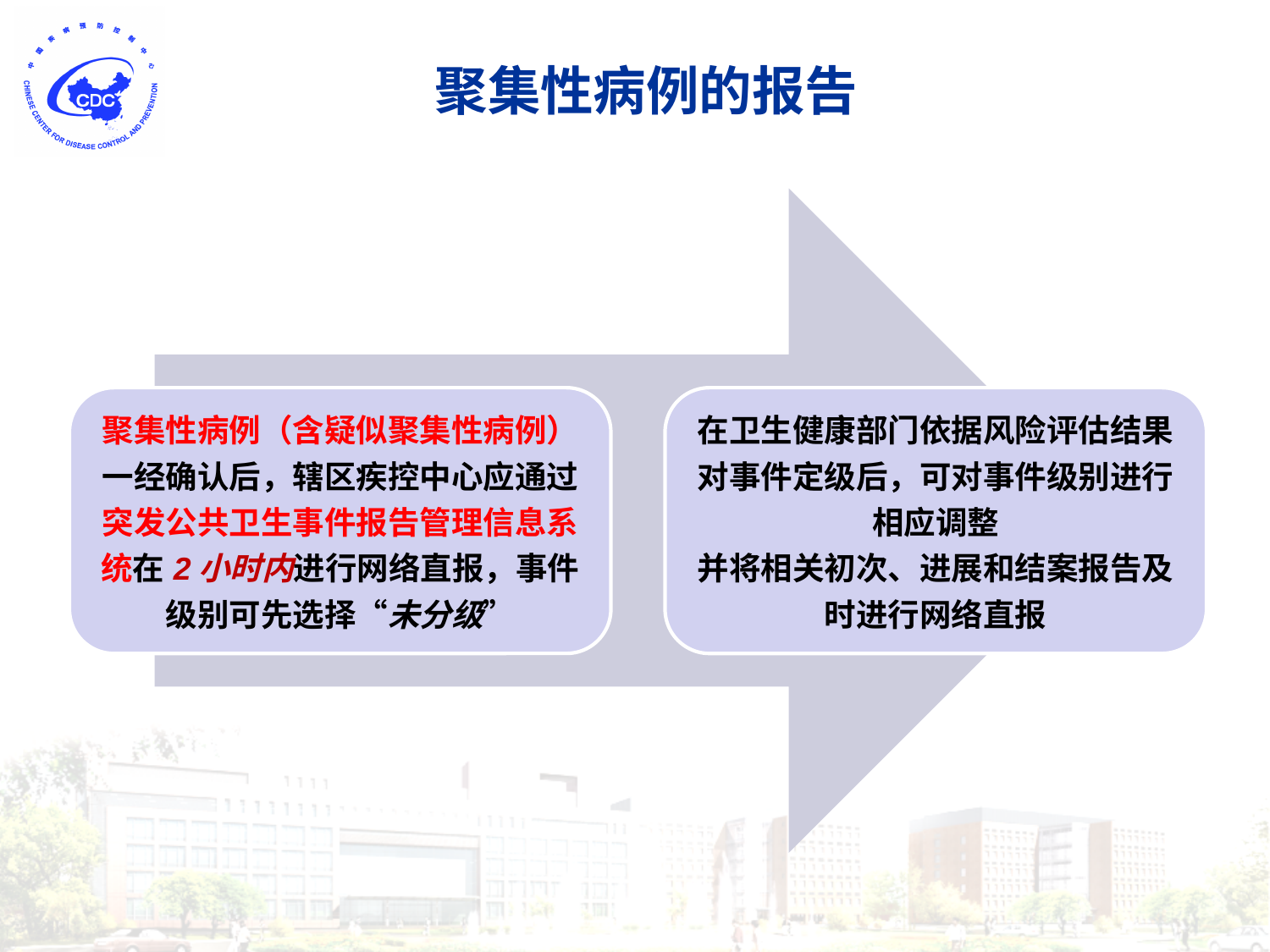

# 聚集性病例的报告
聚集性病例（含疑似聚集性病例）一经确认后，辖区疾控中心应通过突发公共卫生事件报告管理信息系统在2小时内进行网络直报，事件级别可先选择“未分级”
在卫生健康部门依据风险评估结果对事件定级后，可对事件级别进行相应调整
并将相关初次、进展和结案报告及时进行网络直报